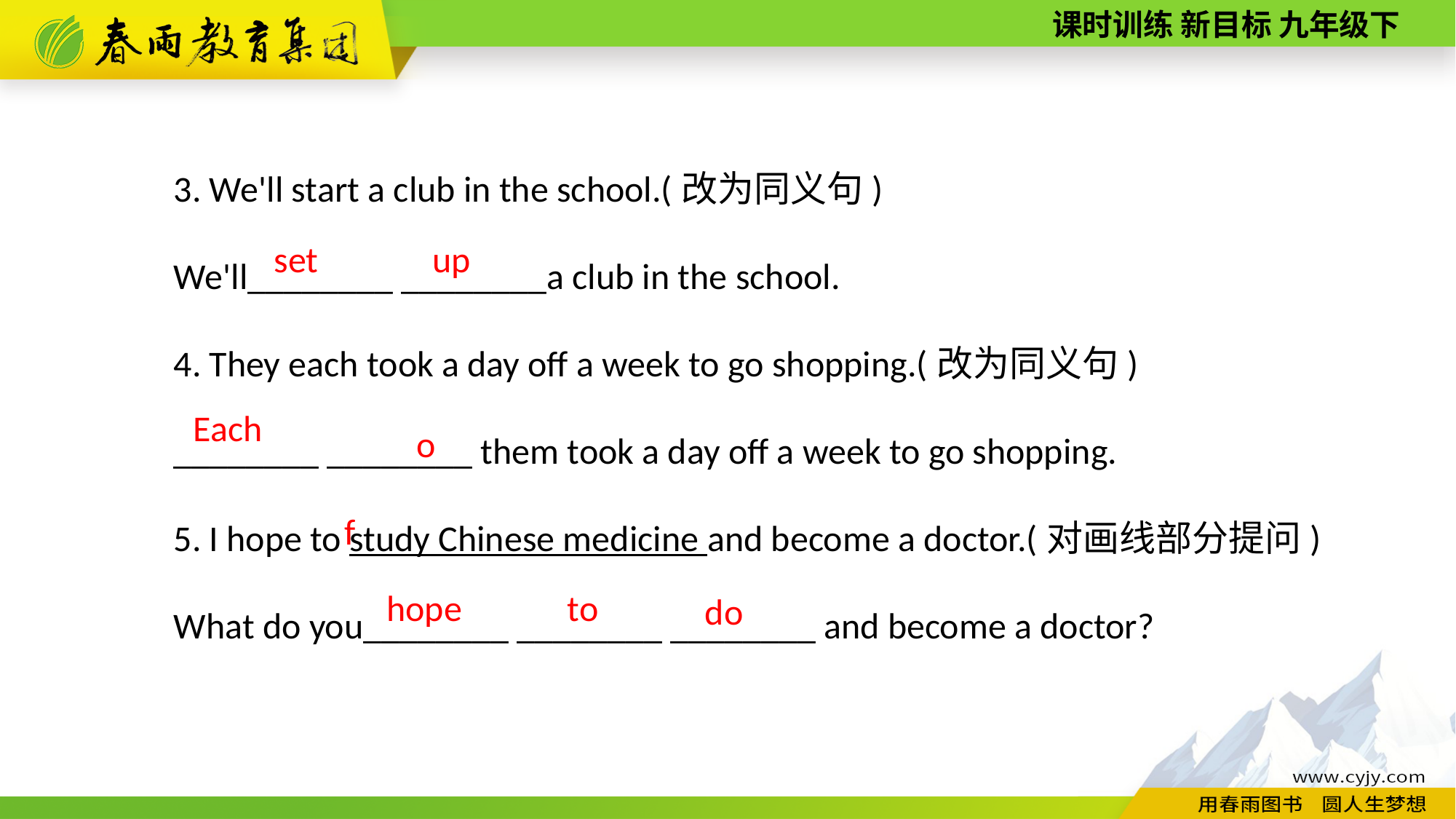

3. We'll start a club in the school.(改为同义句)
We'll________ ________a club in the school.
4. They each took a day off a week to go shopping.(改为同义句)
________ ________ them took a day off a week to go shopping.
5. I hope to study Chinese medicine and become a doctor.(对画线部分提问)
What do you________ ________ ________ and become a doctor?
set
up
of
Each
hope
to
do